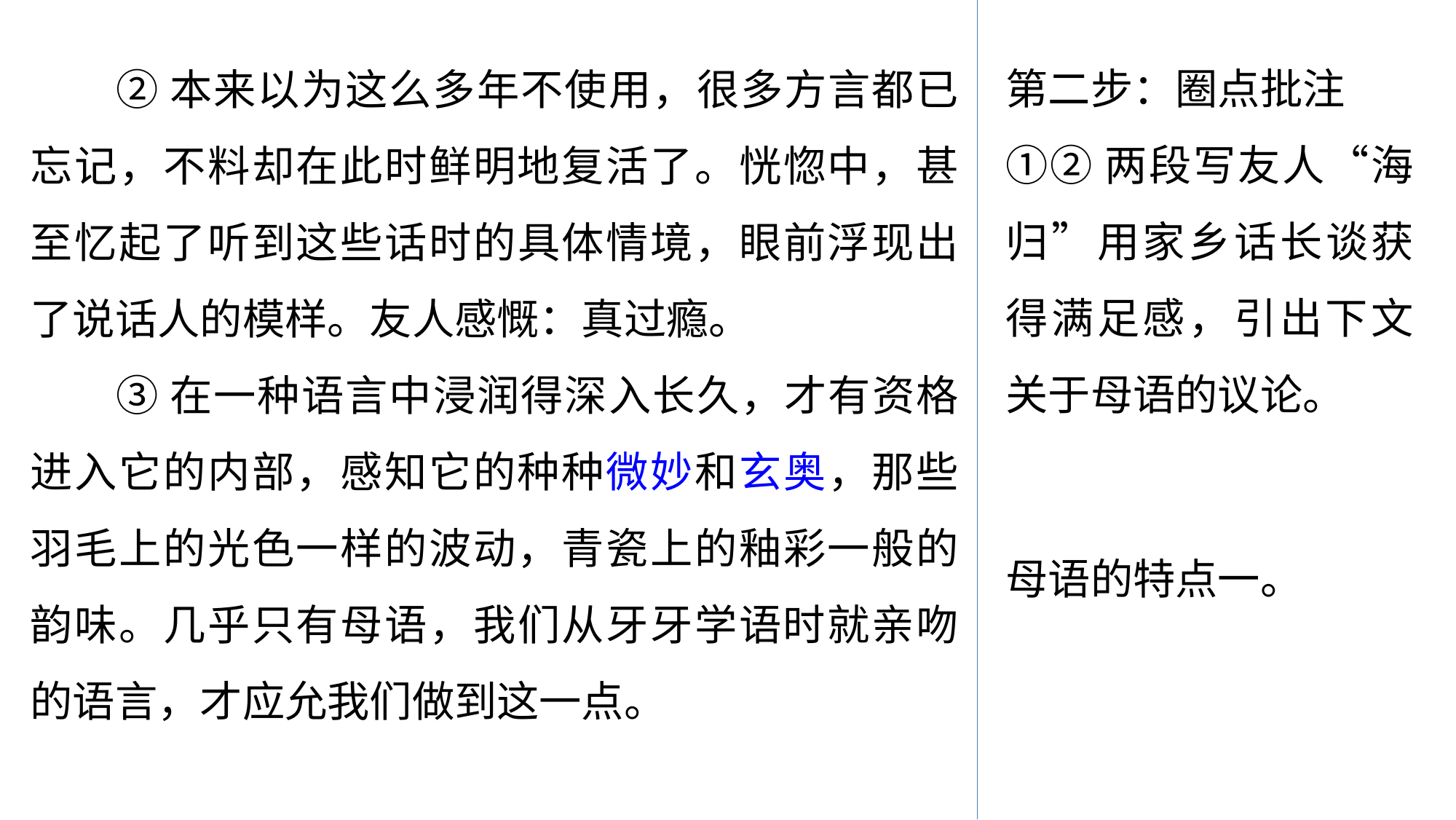

第二步：圈点批注
①②两段写友人“海归”用家乡话长谈获得满足感，引出下文关于母语的议论。
②本来以为这么多年不使用，很多方言都已忘记，不料却在此时鲜明地复活了。恍惚中，甚至忆起了听到这些话时的具体情境，眼前浮现出了说话人的模样。友人感慨：真过瘾。
③在一种语言中浸润得深入长久，才有资格进入它的内部，感知它的种种微妙和玄奥，那些羽毛上的光色一样的波动，青瓷上的釉彩一般的韵味。几乎只有母语，我们从牙牙学语时就亲吻的语言，才应允我们做到这一点。
母语的特点一。